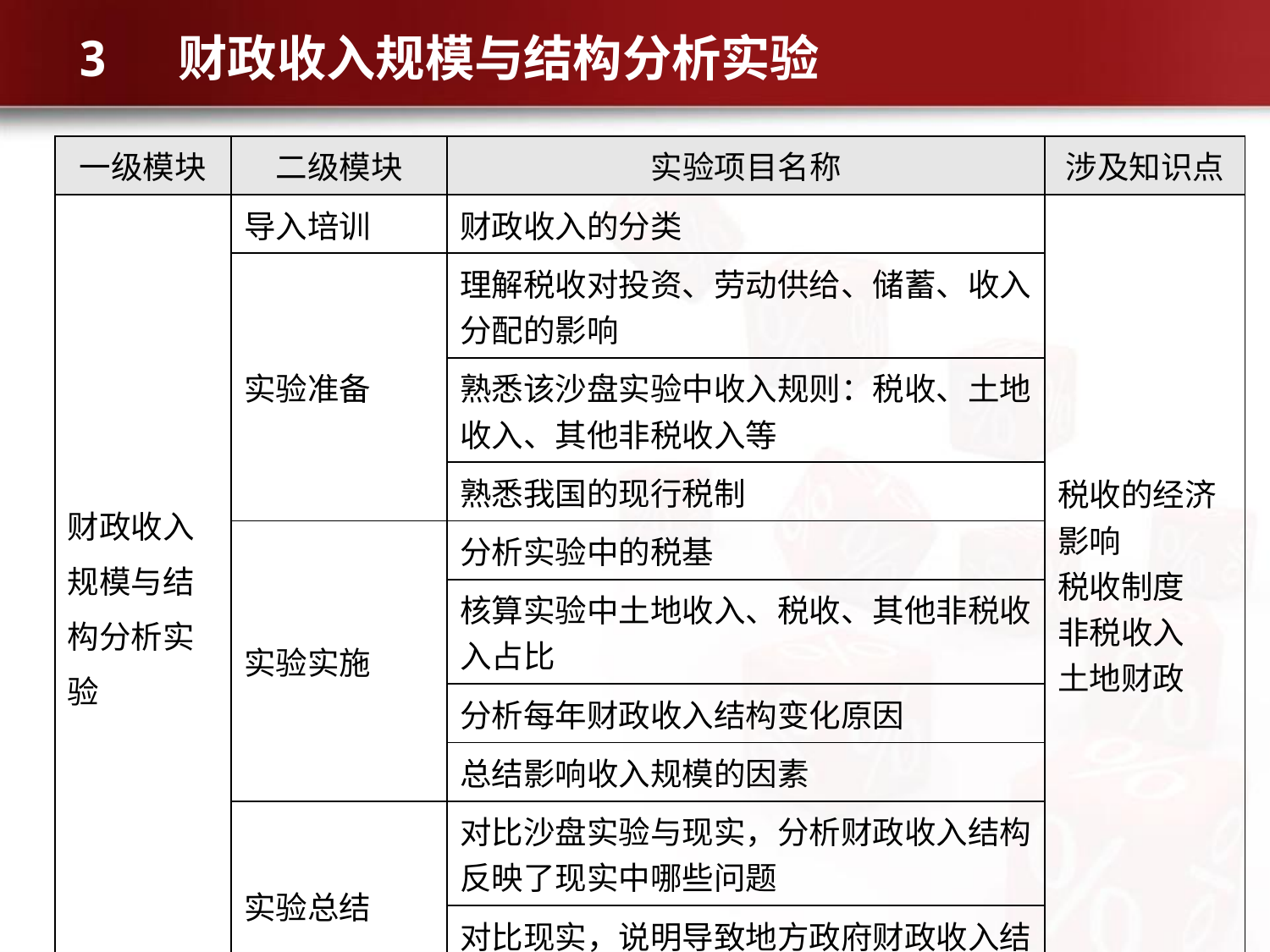

# 3  财政收入规模与结构分析实验
| 一级模块 | 二级模块 | 实验项目名称 | 涉及知识点 |
| --- | --- | --- | --- |
| 财政收入规模与结构分析实验 | 导入培训 | 财政收入的分类 | 税收的经济影响 税收制度 非税收入 土地财政 |
|  | 实验准备 | 理解税收对投资、劳动供给、储蓄、收入分配的影响 |  |
|  |  | 熟悉该沙盘实验中收入规则：税收、土地收入、其他非税收入等 |  |
|  |  | 熟悉我国的现行税制 |  |
|  | 实验实施 | 分析实验中的税基 |  |
|  |  | 核算实验中土地收入、税收、其他非税收入占比 |  |
|  |  | 分析每年财政收入结构变化原因 |  |
|  |  | 总结影响收入规模的因素 |  |
|  | 实验总结 | 对比沙盘实验与现实，分析财政收入结构反映了现实中哪些问题 |  |
|  |  | 对比现实，说明导致地方政府财政收入结构差异的原因 |  |